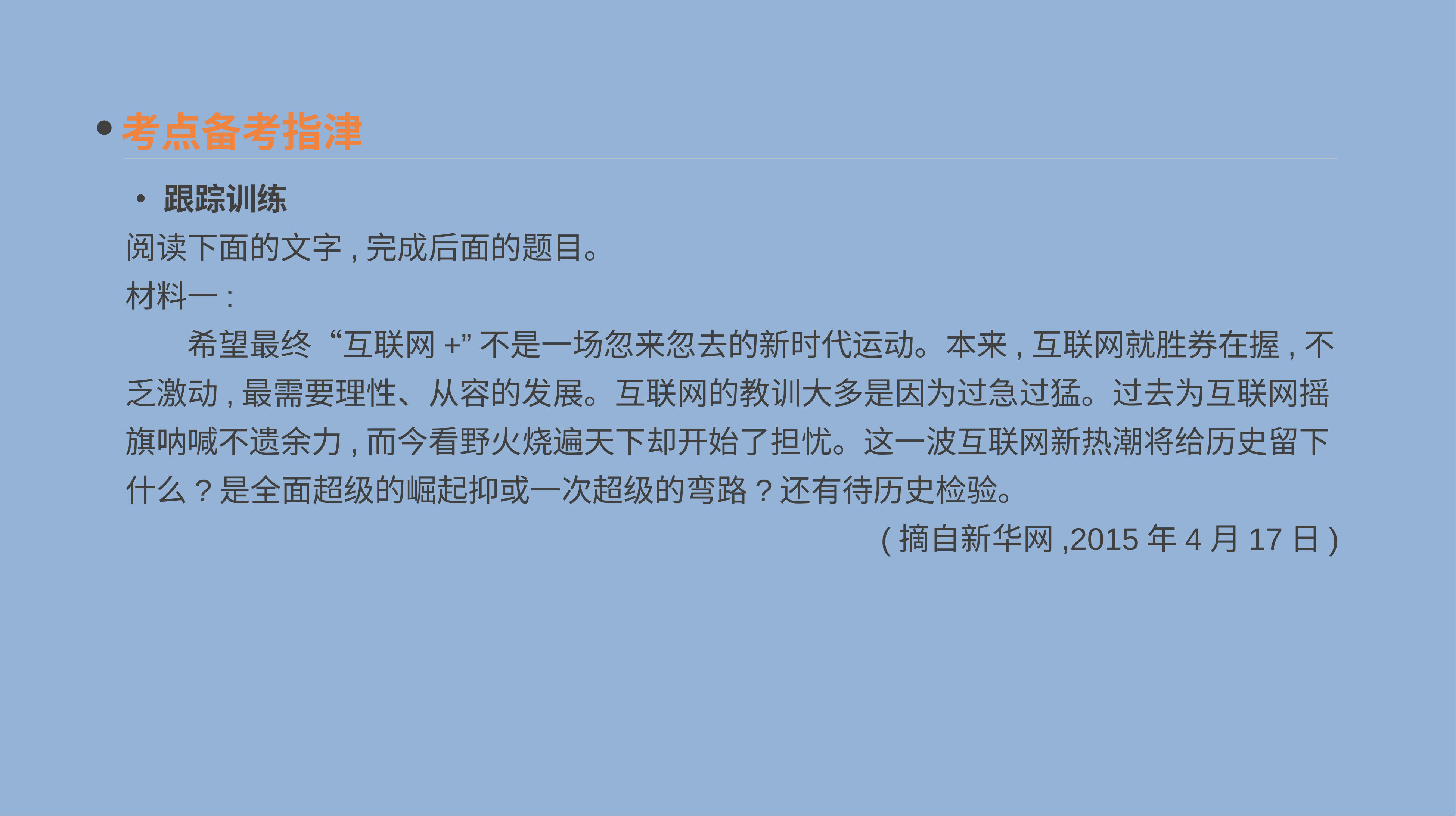

考点备考指津

•跟踪训练
阅读下面的文字,完成后面的题目。
材料一:
　　希望最终“互联网+”不是一场忽来忽去的新时代运动。本来,互联网就胜券在握,不乏激动,最需要理性、从容的发展。互联网的教训大多是因为过急过猛。过去为互联网摇旗呐喊不遗余力,而今看野火烧遍天下却开始了担忧。这一波互联网新热潮将给历史留下什么?是全面超级的崛起抑或一次超级的弯路?还有待历史检验。
(摘自新华网,2015年4月17日)